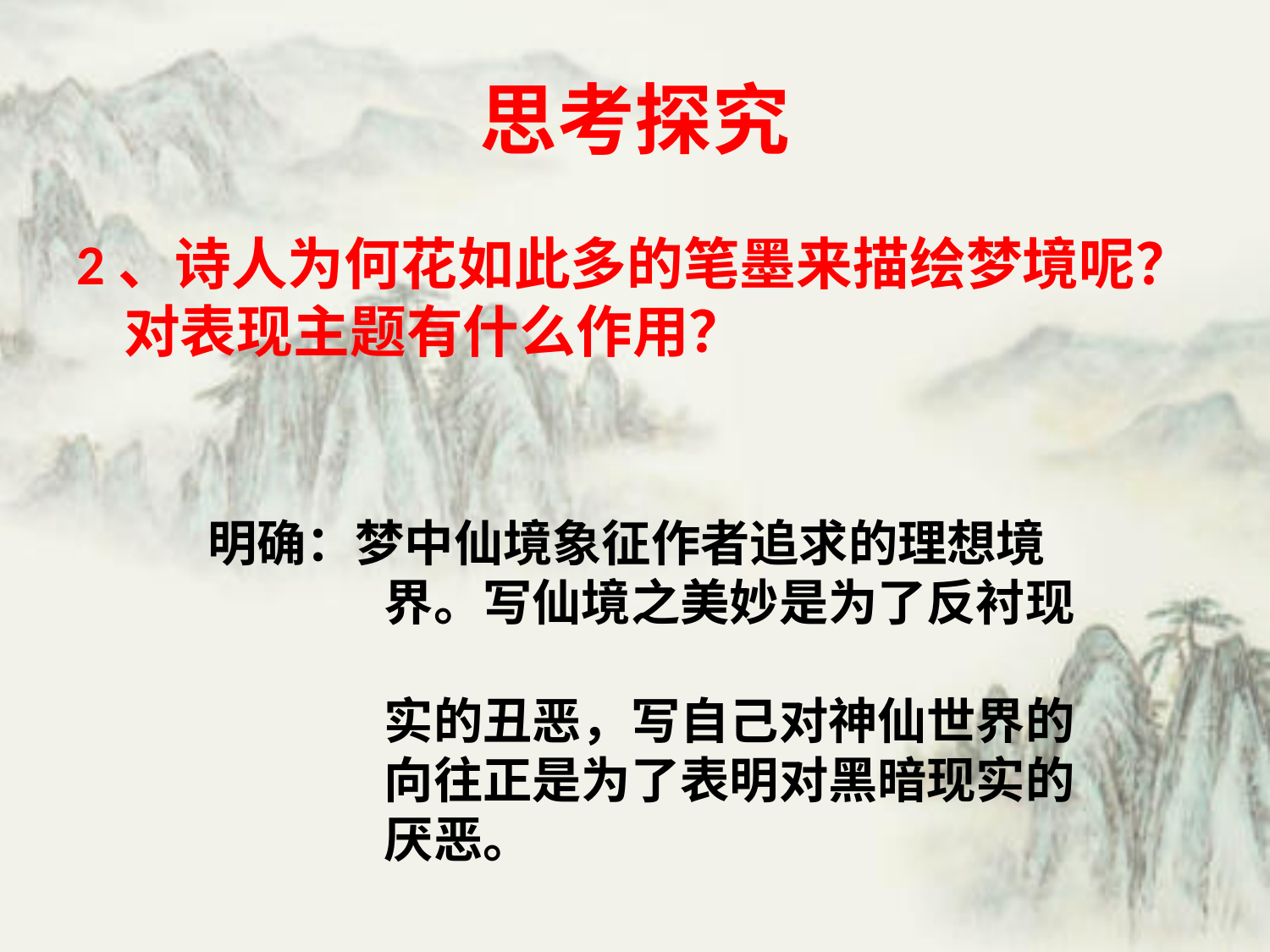

# 思考探究
2、诗人为何花如此多的笔墨来描绘梦境呢？对表现主题有什么作用？
明确：梦中仙境象征作者追求的理想境
            界。写仙境之美妙是为了反衬现
            实的丑恶，写自己对神仙世界的
            向往正是为了表明对黑暗现实的
            厌恶。